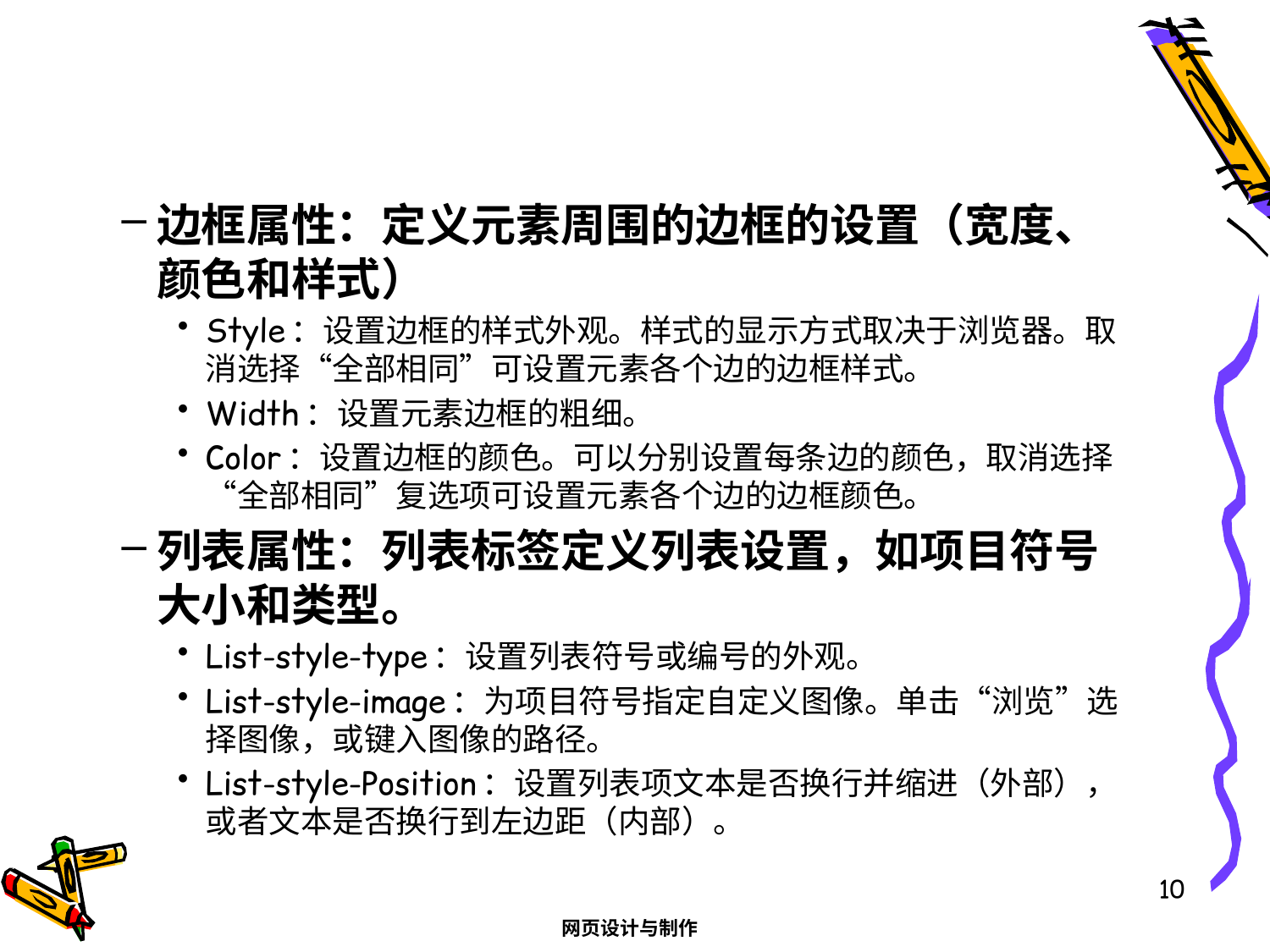

#
边框属性：定义元素周围的边框的设置（宽度、颜色和样式）
Style：设置边框的样式外观。样式的显示方式取决于浏览器。取消选择“全部相同”可设置元素各个边的边框样式。
Width：设置元素边框的粗细。
Color：设置边框的颜色。可以分别设置每条边的颜色，取消选择“全部相同”复选项可设置元素各个边的边框颜色。
列表属性：列表标签定义列表设置，如项目符号大小和类型。
List-style-type：设置列表符号或编号的外观。
List-style-image：为项目符号指定自定义图像。单击“浏览”选择图像，或键入图像的路径。
List-style-Position：设置列表项文本是否换行并缩进（外部），或者文本是否换行到左边距（内部）。

10
网页设计与制作